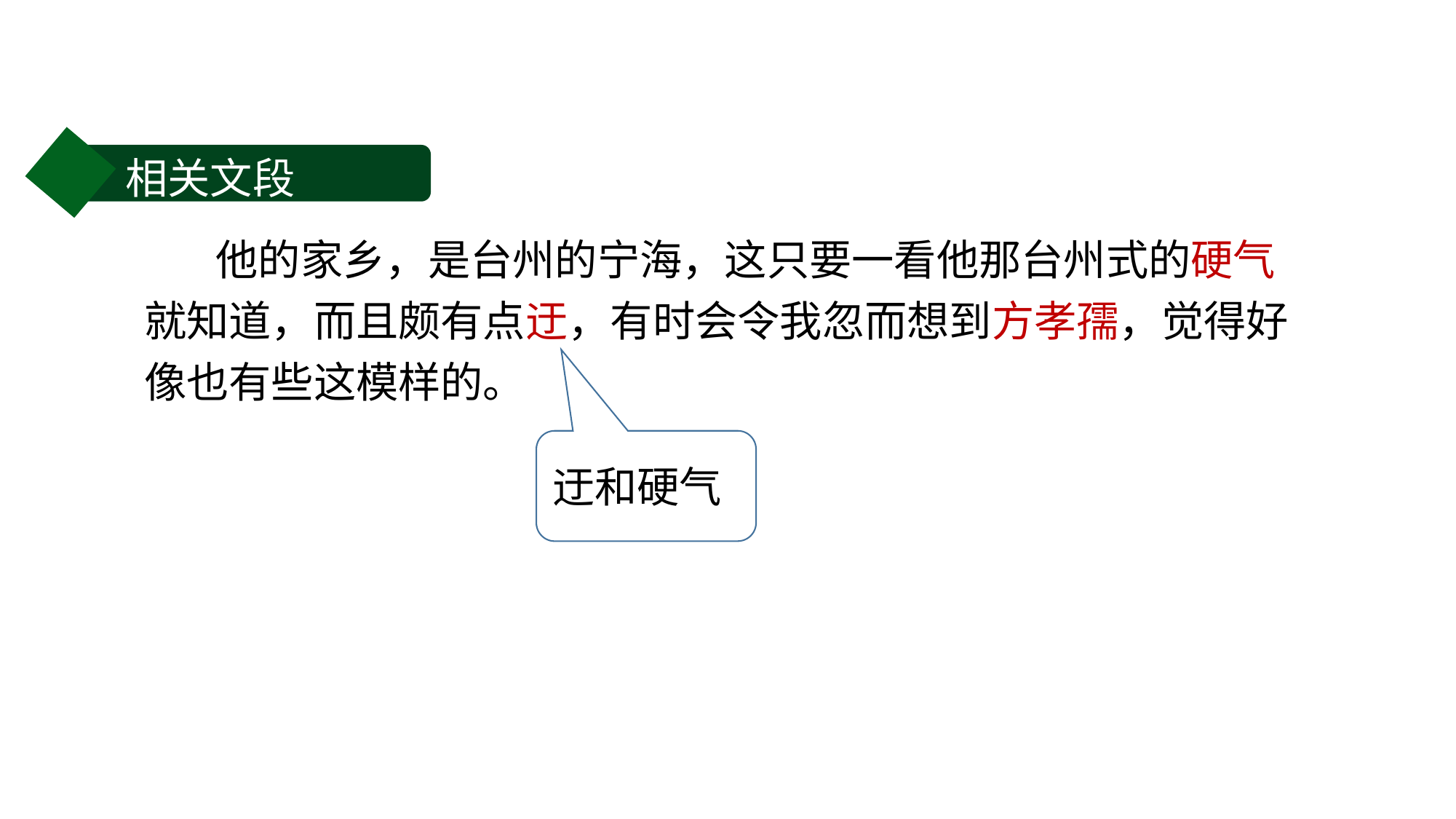

相关文段
他的家乡，是台州的宁海，这只要一看他那台州式的硬气就知道，而且颇有点迂，有时会令我忽而想到方孝孺，觉得好像也有些这模样的。
迂和硬气